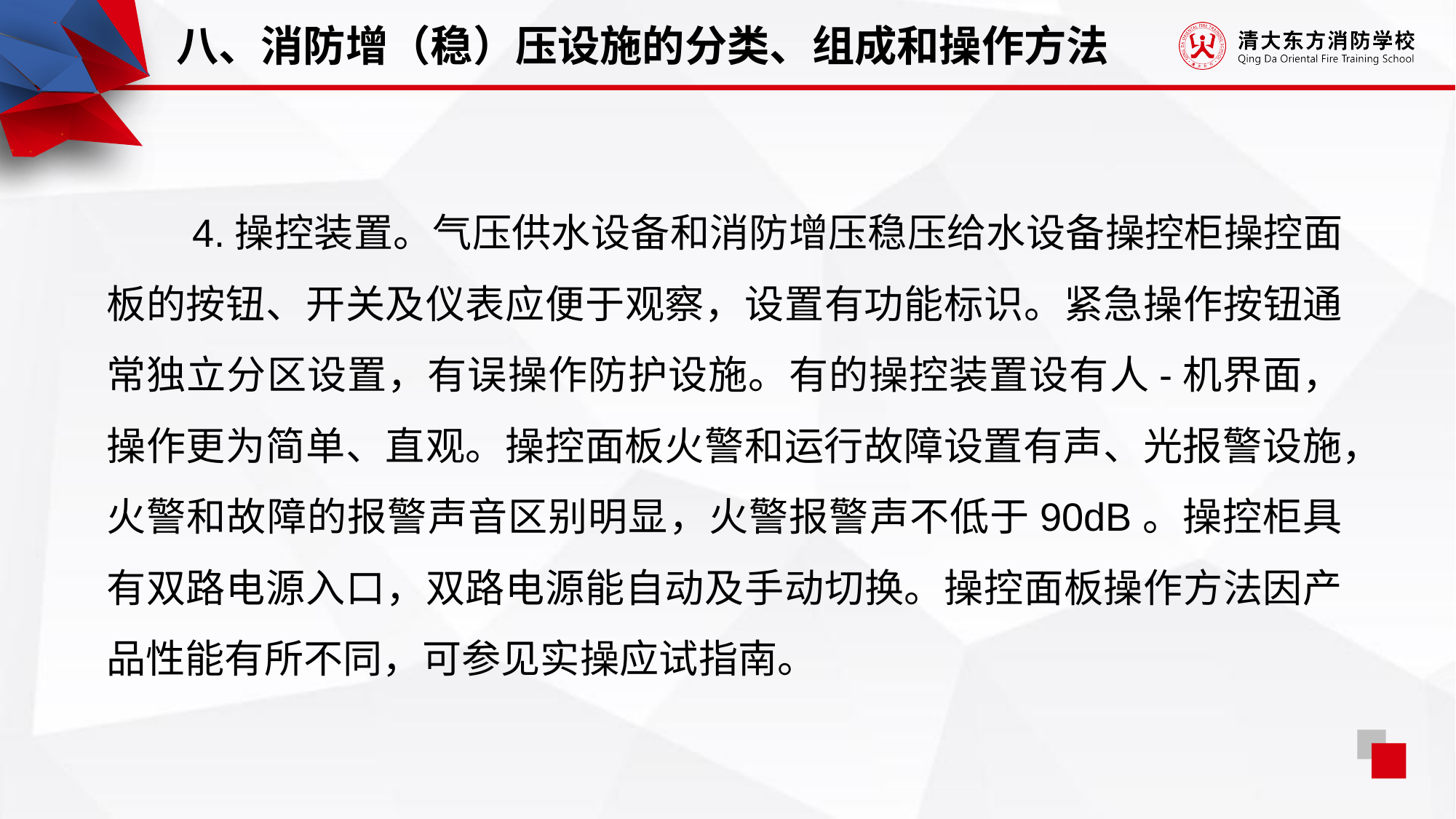

八、消防增（稳）压设施的分类、组成和操作方法

4.操控装置。气压供水设备和消防增压稳压给水设备操控柜操控面板的按钮、开关及仪表应便于观察，设置有功能标识。紧急操作按钮通常独立分区设置，有误操作防护设施。有的操控装置设有人-机界面，操作更为简单、直观。操控面板火警和运行故障设置有声、光报警设施，火警和故障的报警声音区别明显，火警报警声不低于90dB。操控柜具有双路电源入口，双路电源能自动及手动切换。操控面板操作方法因产品性能有所不同，可参见实操应试指南。